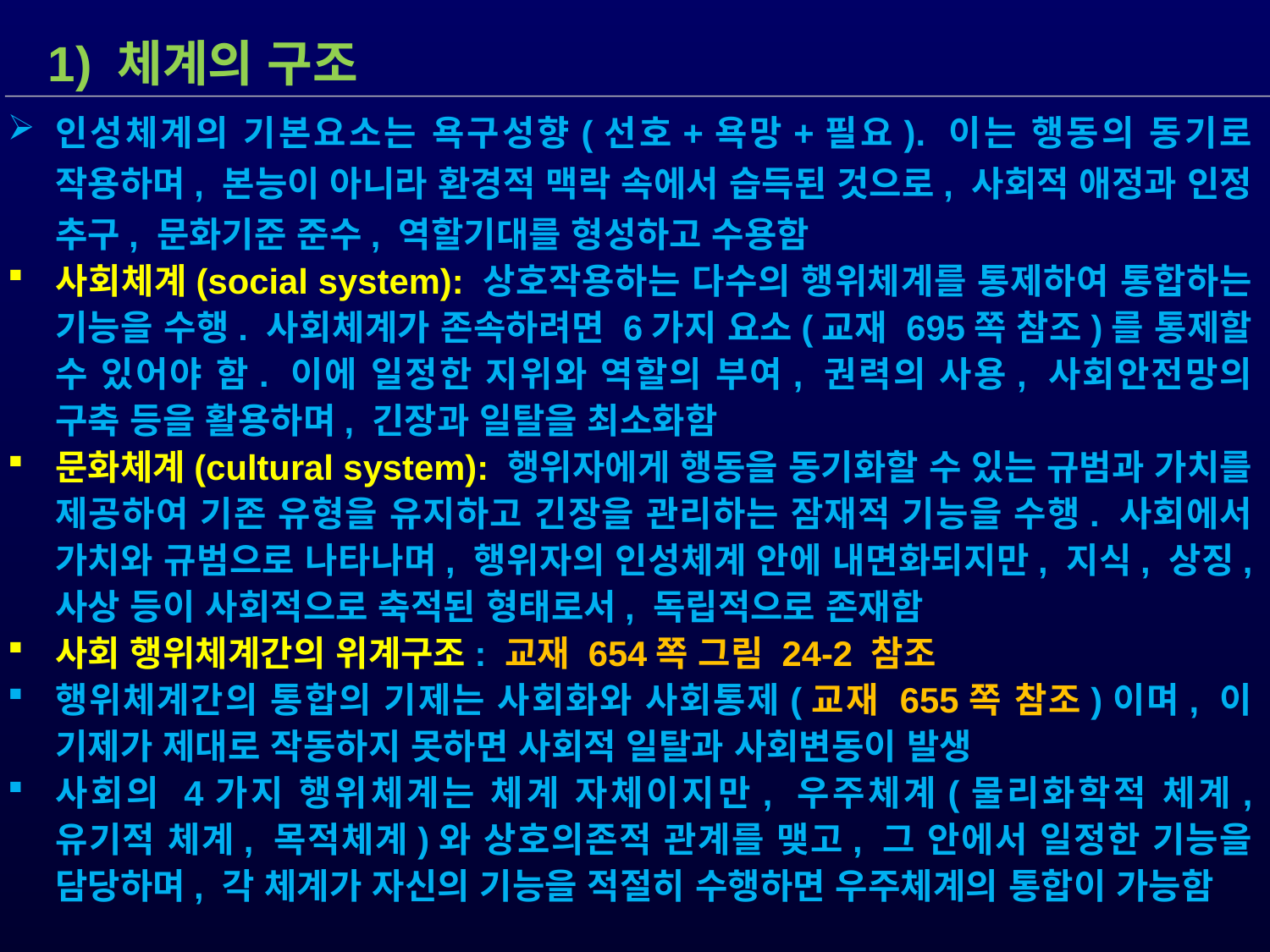

1) 체계의 구조
인성체계의 기본요소는 욕구성향(선호+욕망+필요). 이는 행동의 동기로 작용하며, 본능이 아니라 환경적 맥락 속에서 습득된 것으로, 사회적 애정과 인정 추구, 문화기준 준수, 역할기대를 형성하고 수용함
사회체계(social system): 상호작용하는 다수의 행위체계를 통제하여 통합하는 기능을 수행. 사회체계가 존속하려면 6가지 요소(교재 695쪽 참조)를 통제할 수 있어야 함. 이에 일정한 지위와 역할의 부여, 권력의 사용, 사회안전망의 구축 등을 활용하며, 긴장과 일탈을 최소화함
문화체계(cultural system): 행위자에게 행동을 동기화할 수 있는 규범과 가치를 제공하여 기존 유형을 유지하고 긴장을 관리하는 잠재적 기능을 수행. 사회에서 가치와 규범으로 나타나며, 행위자의 인성체계 안에 내면화되지만, 지식, 상징, 사상 등이 사회적으로 축적된 형태로서, 독립적으로 존재함
사회 행위체계간의 위계구조: 교재 654쪽 그림 24-2 참조
행위체계간의 통합의 기제는 사회화와 사회통제(교재 655쪽 참조)이며, 이 기제가 제대로 작동하지 못하면 사회적 일탈과 사회변동이 발생
사회의 4가지 행위체계는 체계 자체이지만, 우주체계(물리화학적 체계, 유기적 체계, 목적체계)와 상호의존적 관계를 맺고, 그 안에서 일정한 기능을 담당하며, 각 체계가 자신의 기능을 적절히 수행하면 우주체계의 통합이 가능함